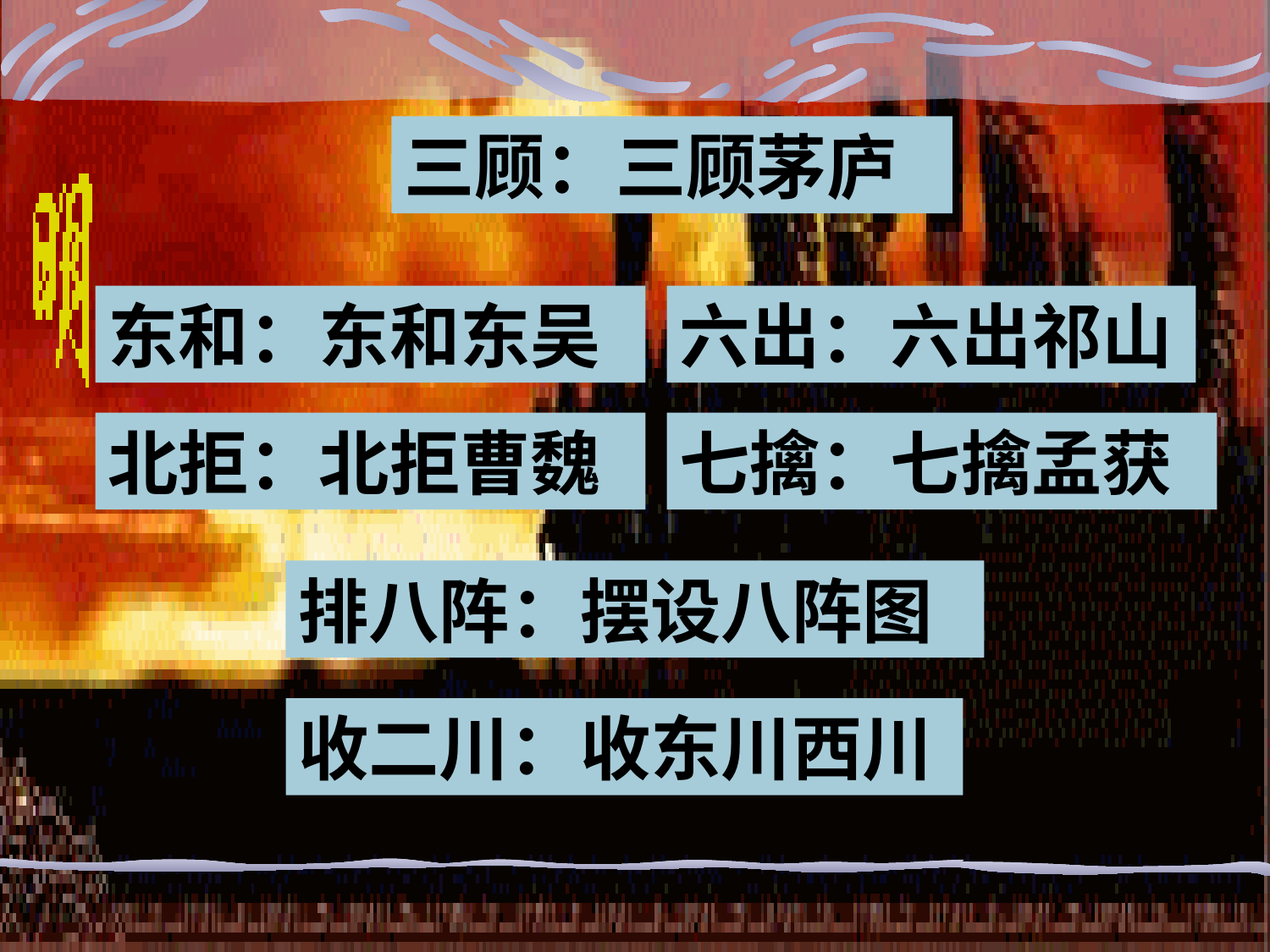

三顾：三顾茅庐
东和：东和东吴
六出：六出祁山
北拒：北拒曹魏
七擒：七擒孟获
排八阵：摆设八阵图
收二川：收东川西川